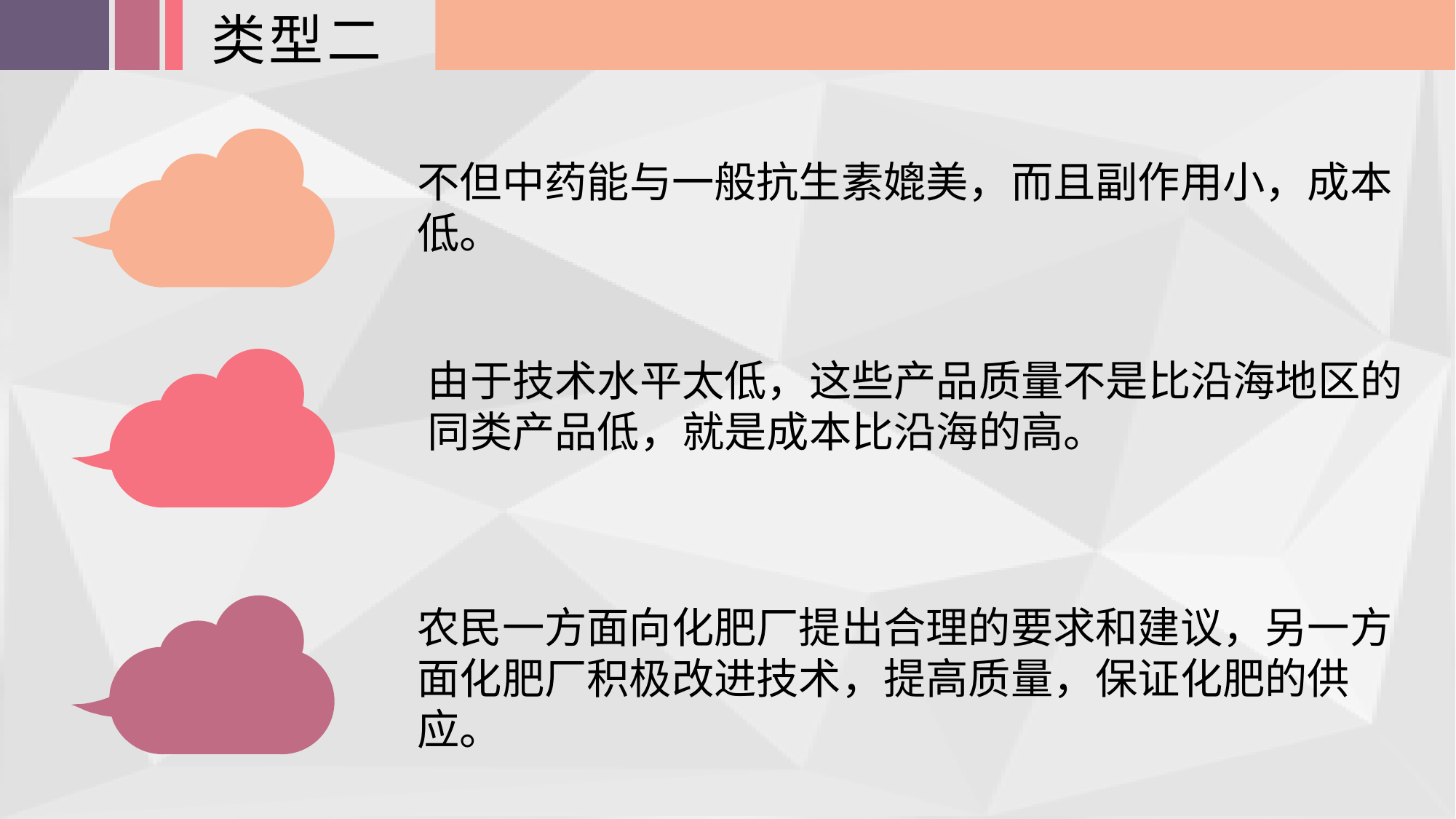

类型二

不但中药能与一般抗生素媲美，而且副作用小，成本低。

由于技术水平太低，这些产品质量不是比沿海地区的同类产品低，就是成本比沿海的高。

农民一方面向化肥厂提出合理的要求和建议，另一方面化肥厂积极改进技术，提高质量，保证化肥的供应。